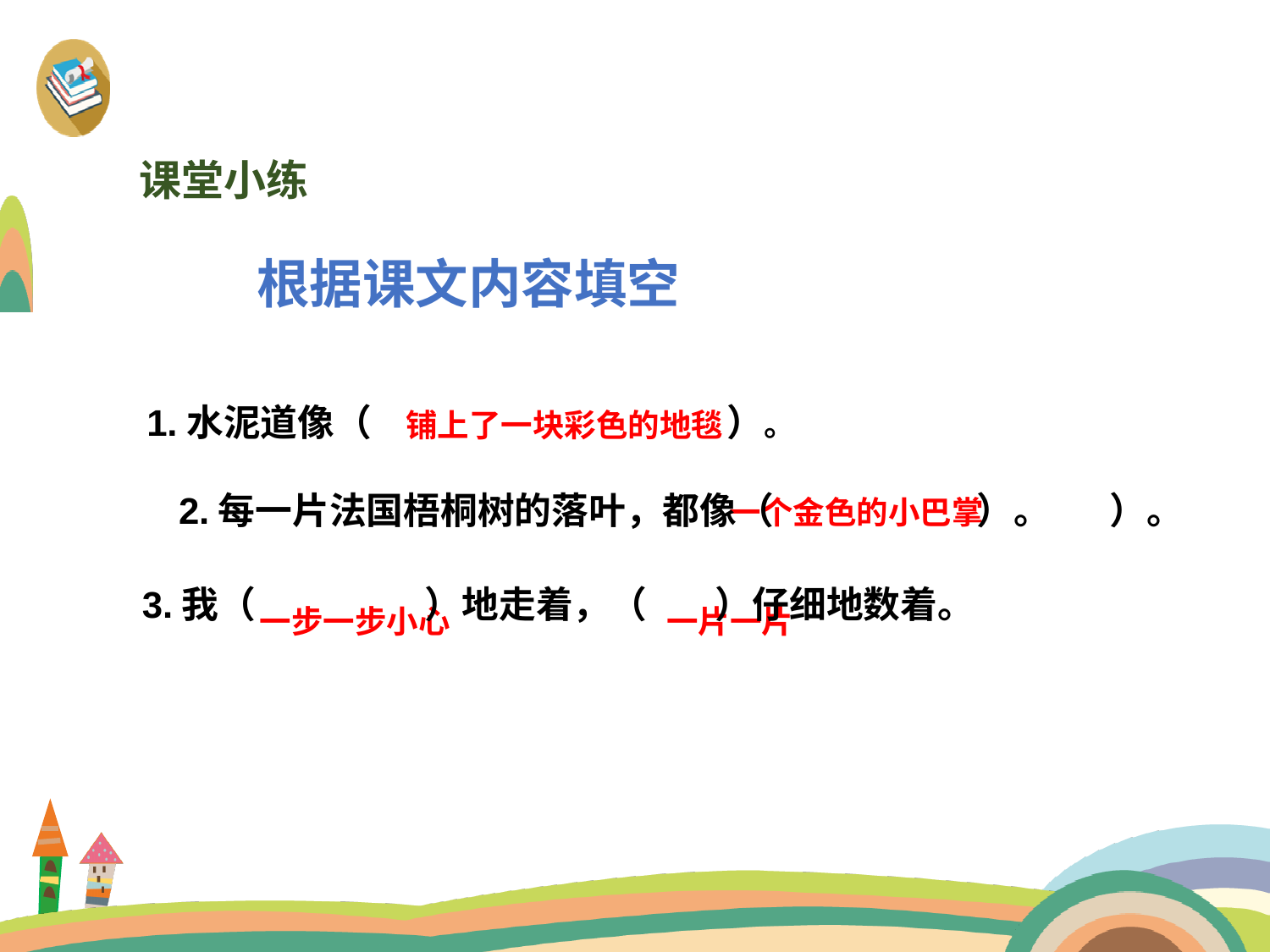

课堂小练
根据课文内容填空
1.水泥道像（                                          ）。
铺上了一块彩色的地毯
一个金色的小巴掌
2.每一片法国梧桐树的落叶，都像（                        ）。       ）。
一片一片
一步一步小心
3.我（                    ）地走着，（        ）仔细地数着。